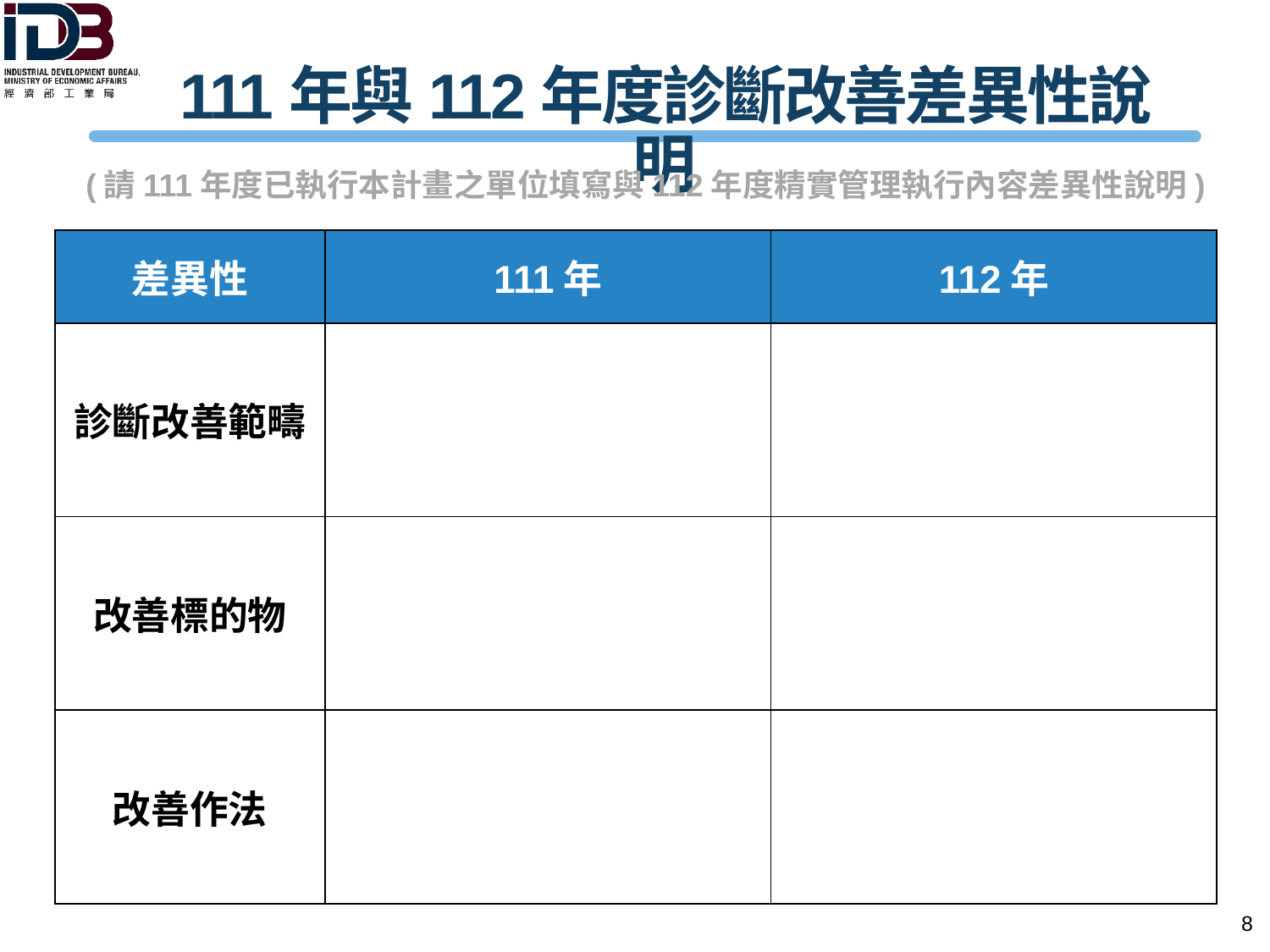

# 111年與112年度診斷改善差異性說明
(請111年度已執行本計畫之單位填寫與112年度精實管理執行內容差異性說明)
| 差異性 | 111年 | 112年 |
| --- | --- | --- |
| 診斷改善範疇 |  |  |
| 改善標的物 |  |  |
| 改善作法 |  |  |
8